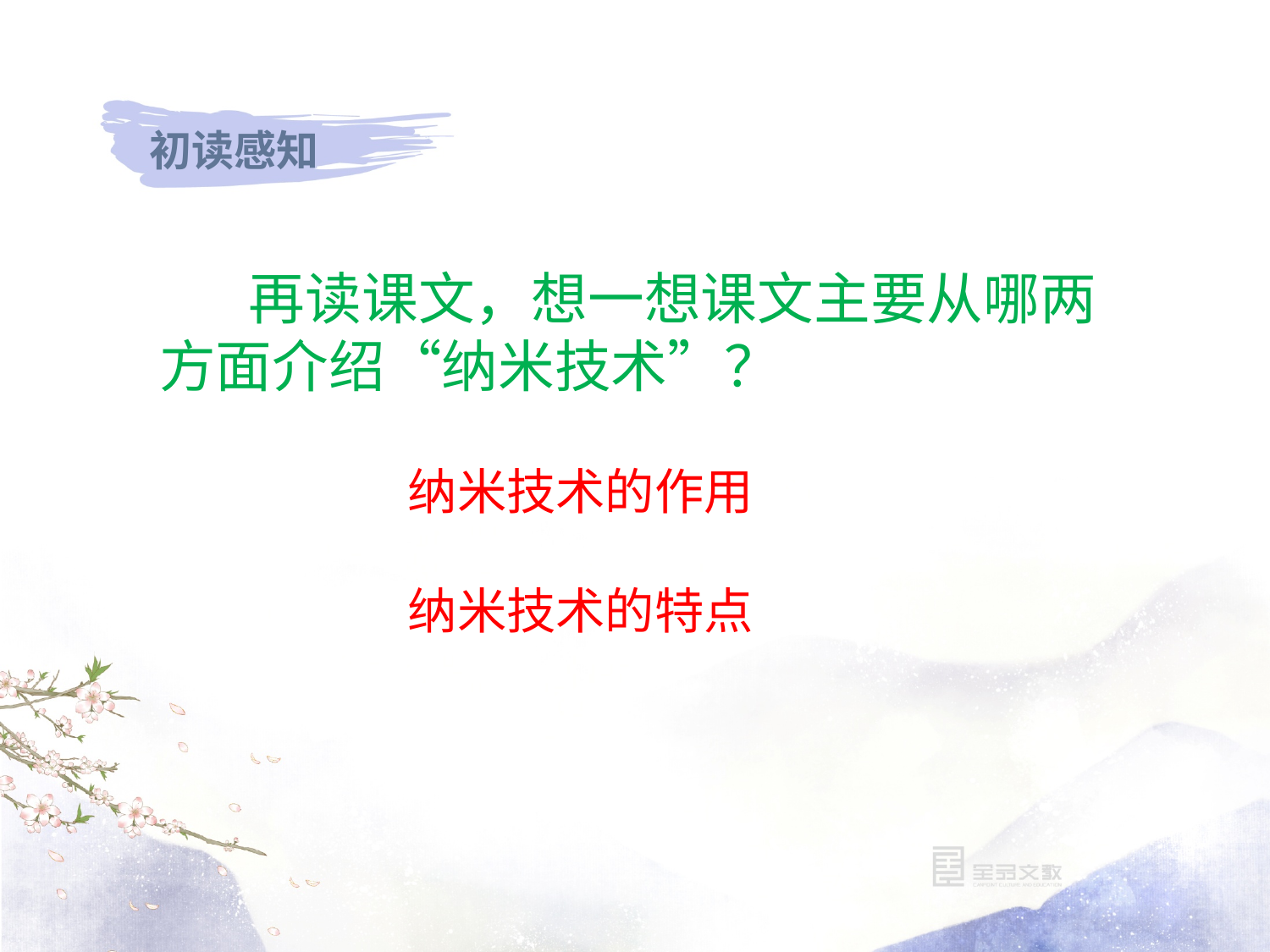

再读课文，想一想课文主要从哪两方面介绍“纳米技术”？
纳米技术的作用
纳米技术的特点